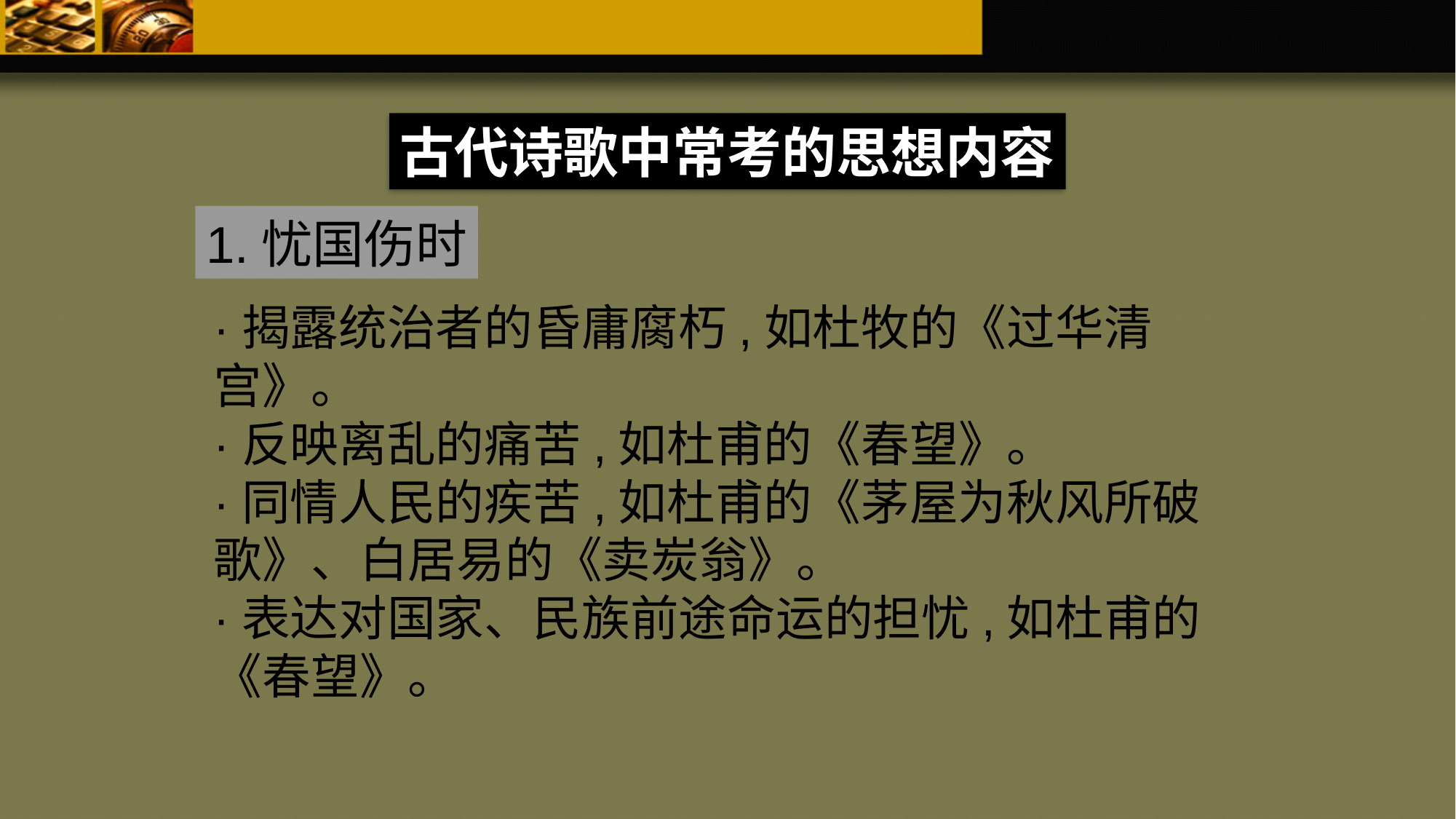

古代诗歌中常考的思想内容
1.忧国伤时
·揭露统治者的昏庸腐朽,如杜牧的《过华清宫》。
·反映离乱的痛苦,如杜甫的《春望》。
·同情人民的疾苦,如杜甫的《茅屋为秋风所破歌》、白居易的《卖炭翁》。
·表达对国家、民族前途命运的担忧,如杜甫的《春望》。